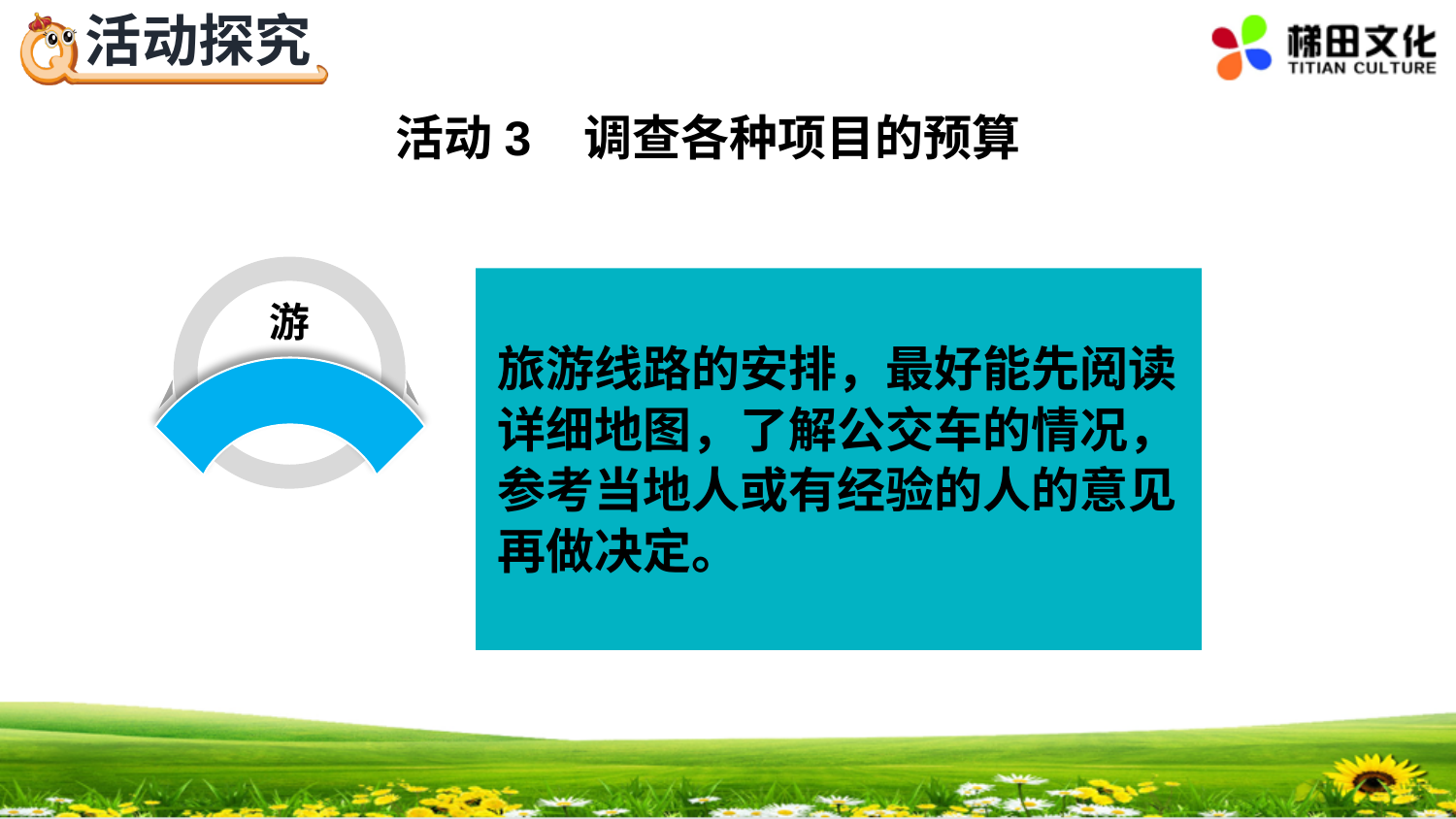

活动3   调查各种项目的预算
游

旅游线路的安排，最好能先阅读详细地图，了解公交车的情况，参考当地人或有经验的人的意见再做决定。